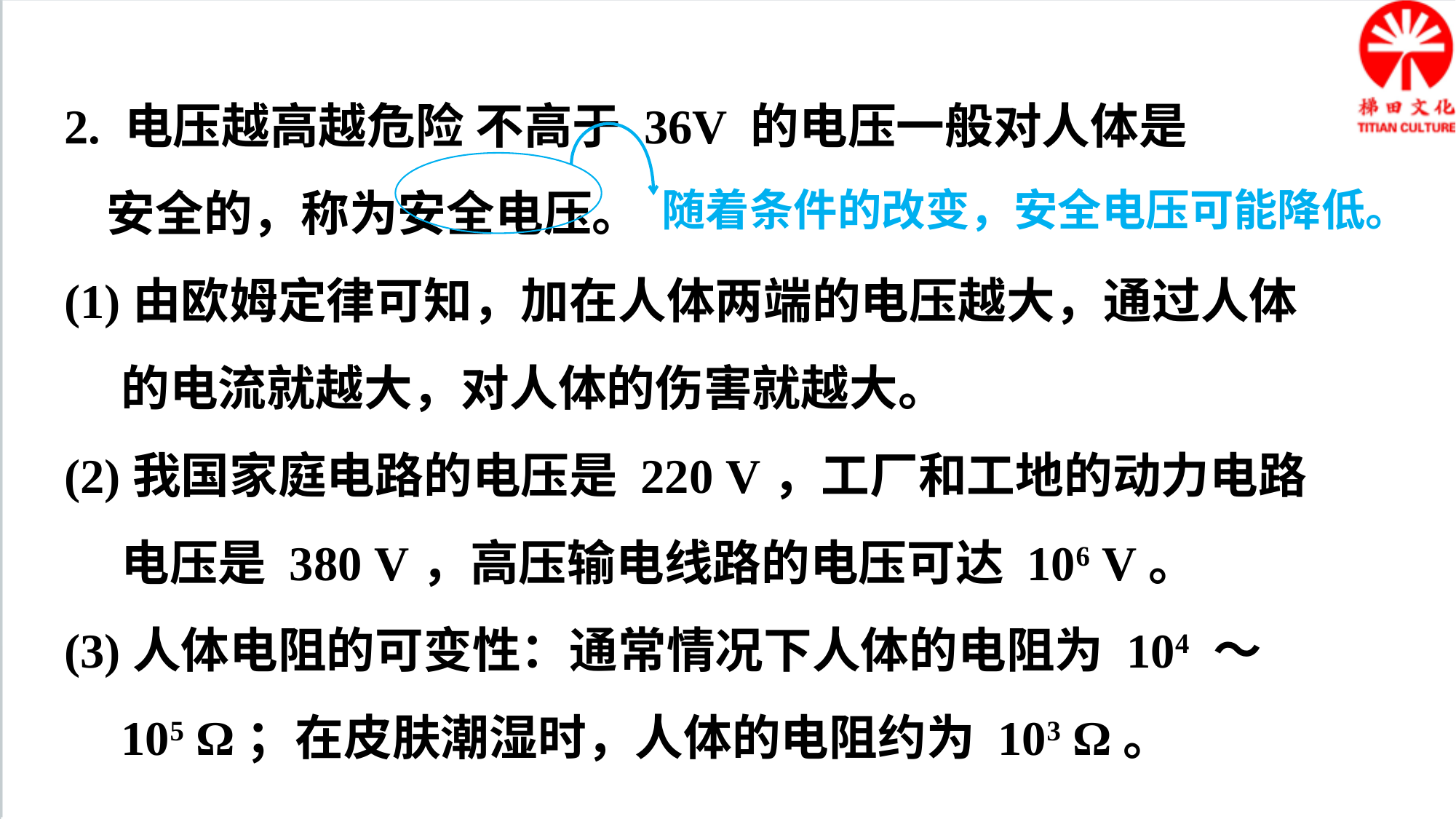

2. 电压越高越危险 不高于 36V 的电压一般对人体是              安全的，称为安全电压。
(1)由欧姆定律可知，加在人体两端的电压越大，通过人体的电流就越大，对人体的伤害就越大。
(2)我国家庭电路的电压是 220 V，工厂和工地的动力电路电压是 380 V，高压输电线路的电压可达 106 V。
(3)人体电阻的可变性：通常情况下人体的电阻为 104 ～
105 Ω；在皮肤潮湿时，人体的电阻约为 103 Ω。
随着条件的改变，安全电压可能降低。